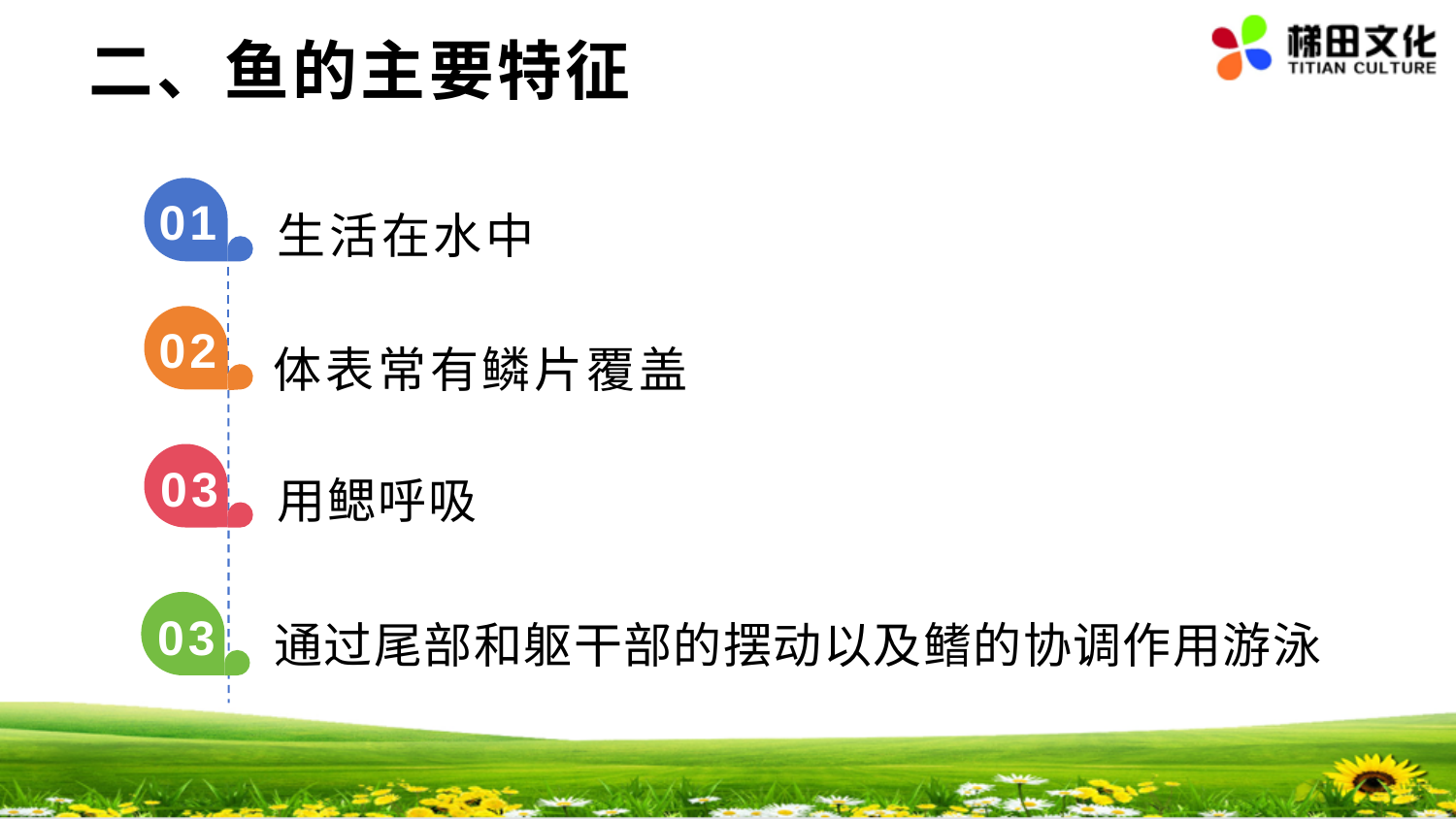

#
二、鱼的主要特征

01
生活在水中

02
体表常有鳞片覆盖

用鳃呼吸

03

通过尾部和躯干部的摆动以及鳍的协调作用游泳

03